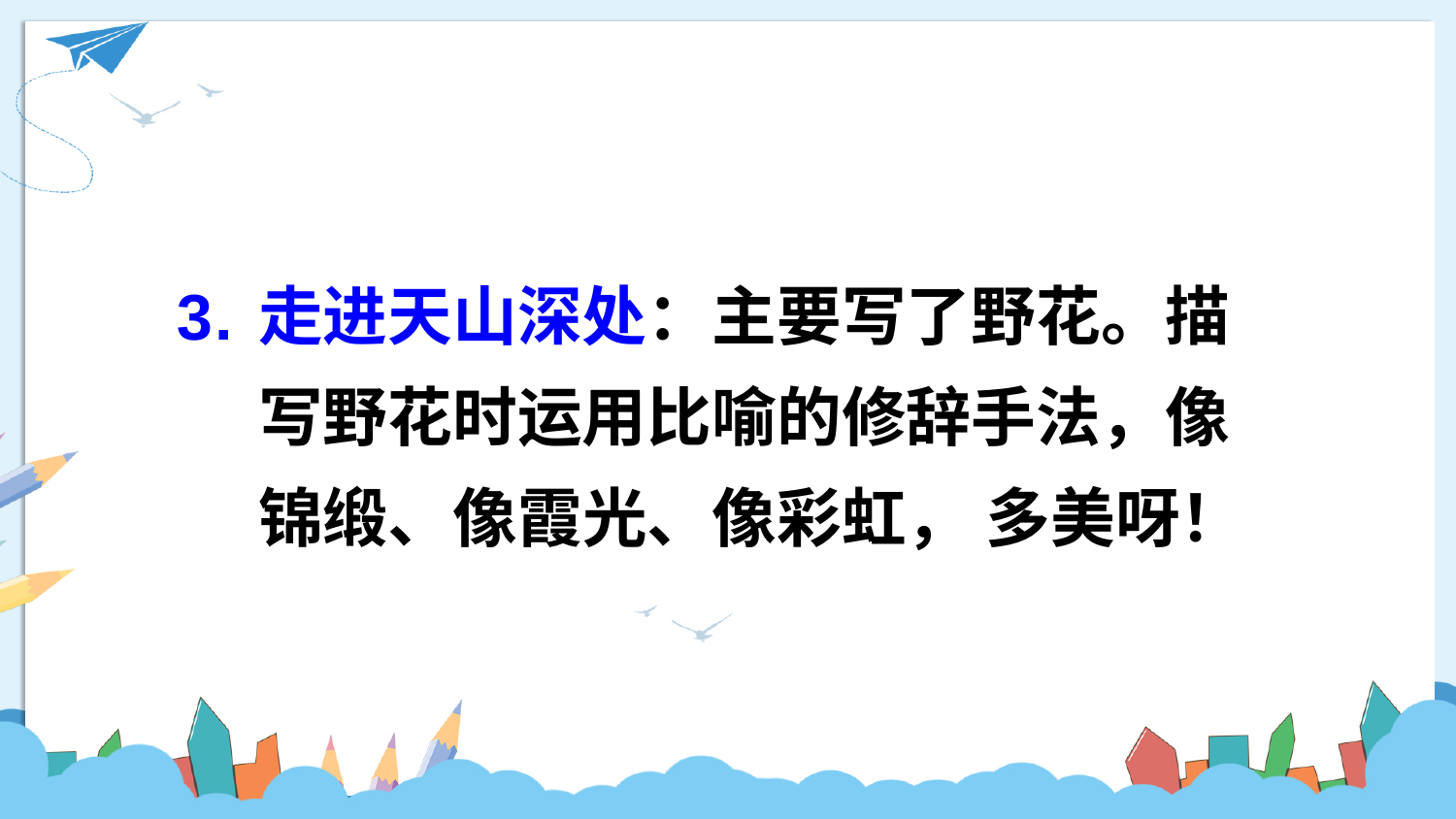

走进天山深处：主要写了野花。描写野花时运用比喻的修辞手法，像锦缎、像霞光、像彩虹， 多美呀！